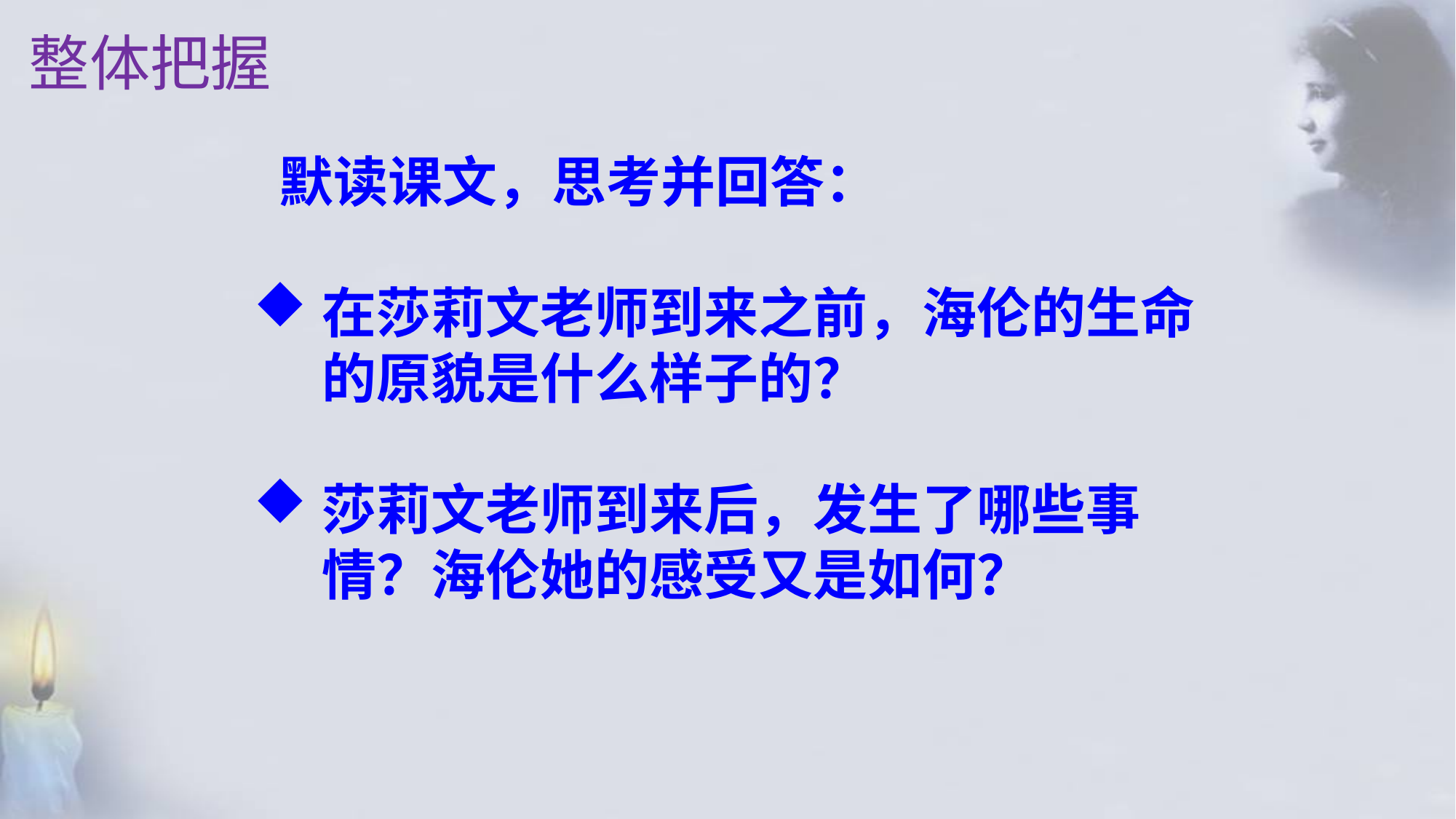

整体把握
 默读课文，思考并回答：

在莎莉文老师到来之前，海伦的生命的原貌是什么样子的？
莎莉文老师到来后，发生了哪些事情？海伦她的感受又是如何？